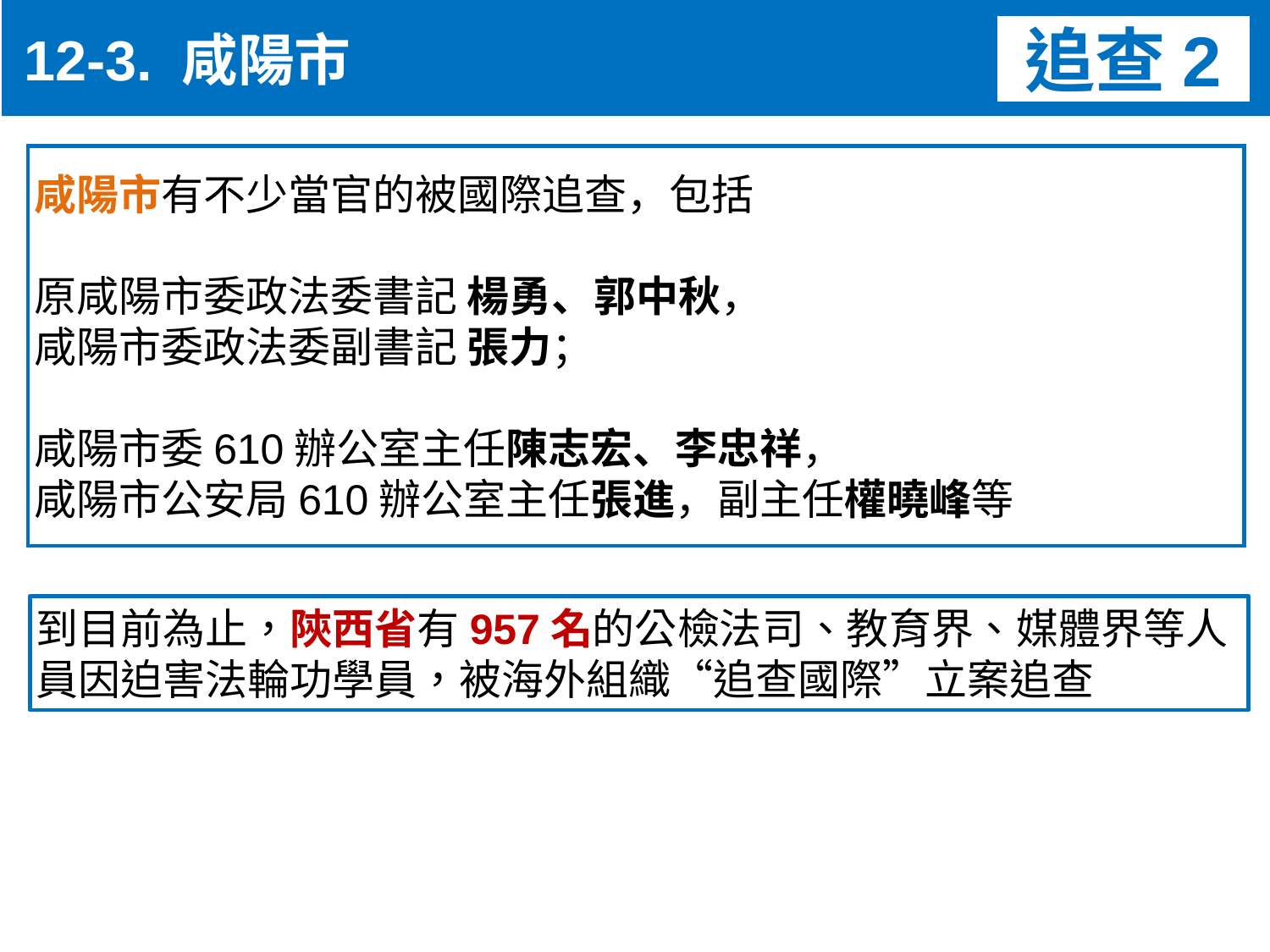

12-3. 咸陽市
追查2

咸陽市有不少當官的被國際追查，包括

原咸陽市委政法委書記 楊勇、郭中秋，
咸陽市委政法委副書記 張力；

咸陽市委610辦公室主任陳志宏、李忠祥，
咸陽市公安局610辦公室主任張進，副主任權曉峰等
到目前為止，陝西省有957名的公檢法司、教育界、媒體界等人員因迫害法輪功學員，被海外組織“追查國際”立案追查